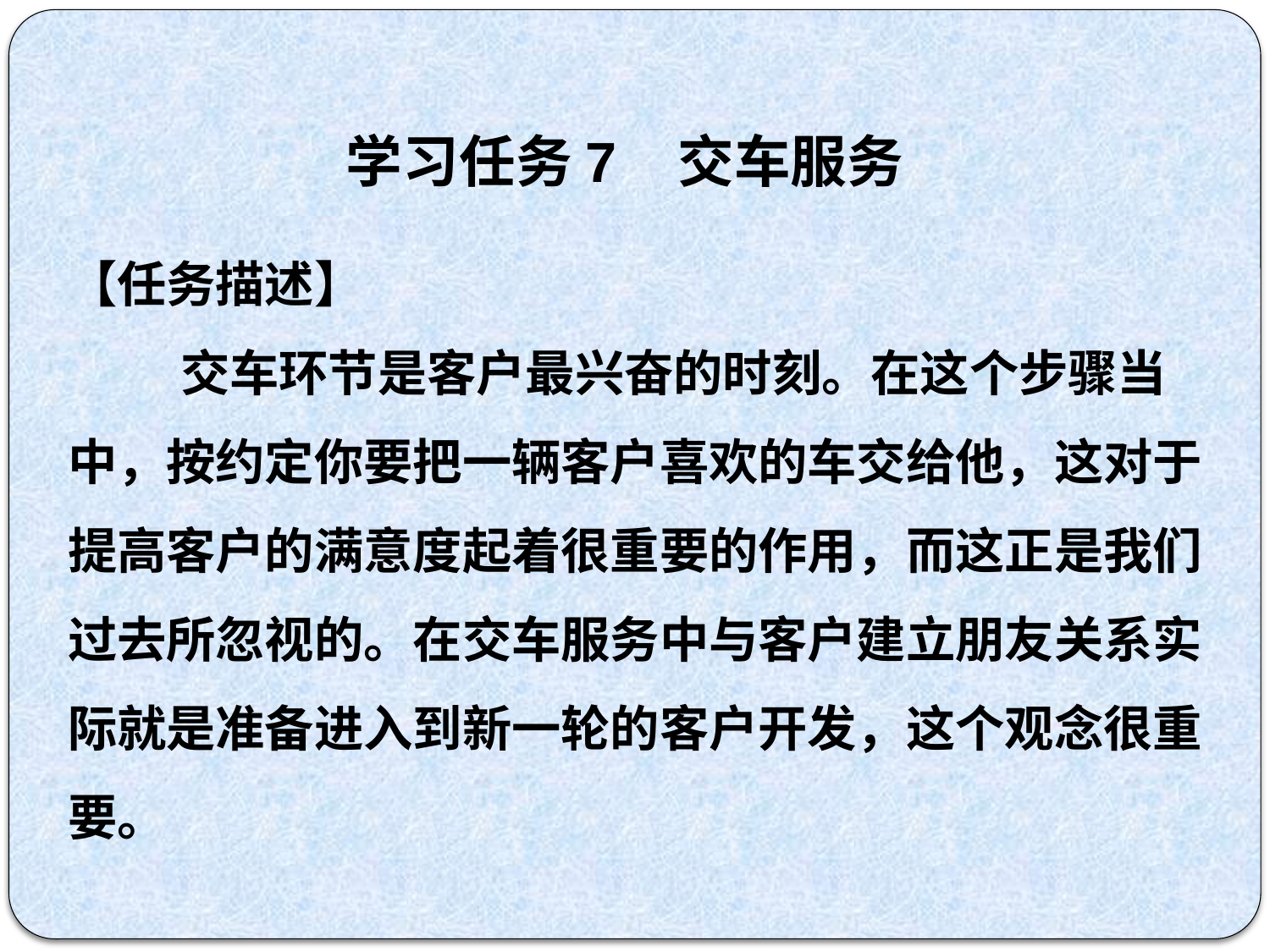

学习任务7   交车服务
【任务描述】
         交车环节是客户最兴奋的时刻。在这个步骤当中，按约定你要把一辆客户喜欢的车交给他，这对于提高客户的满意度起着很重要的作用，而这正是我们过去所忽视的。在交车服务中与客户建立朋友关系实际就是准备进入到新一轮的客户开发，这个观念很重要。